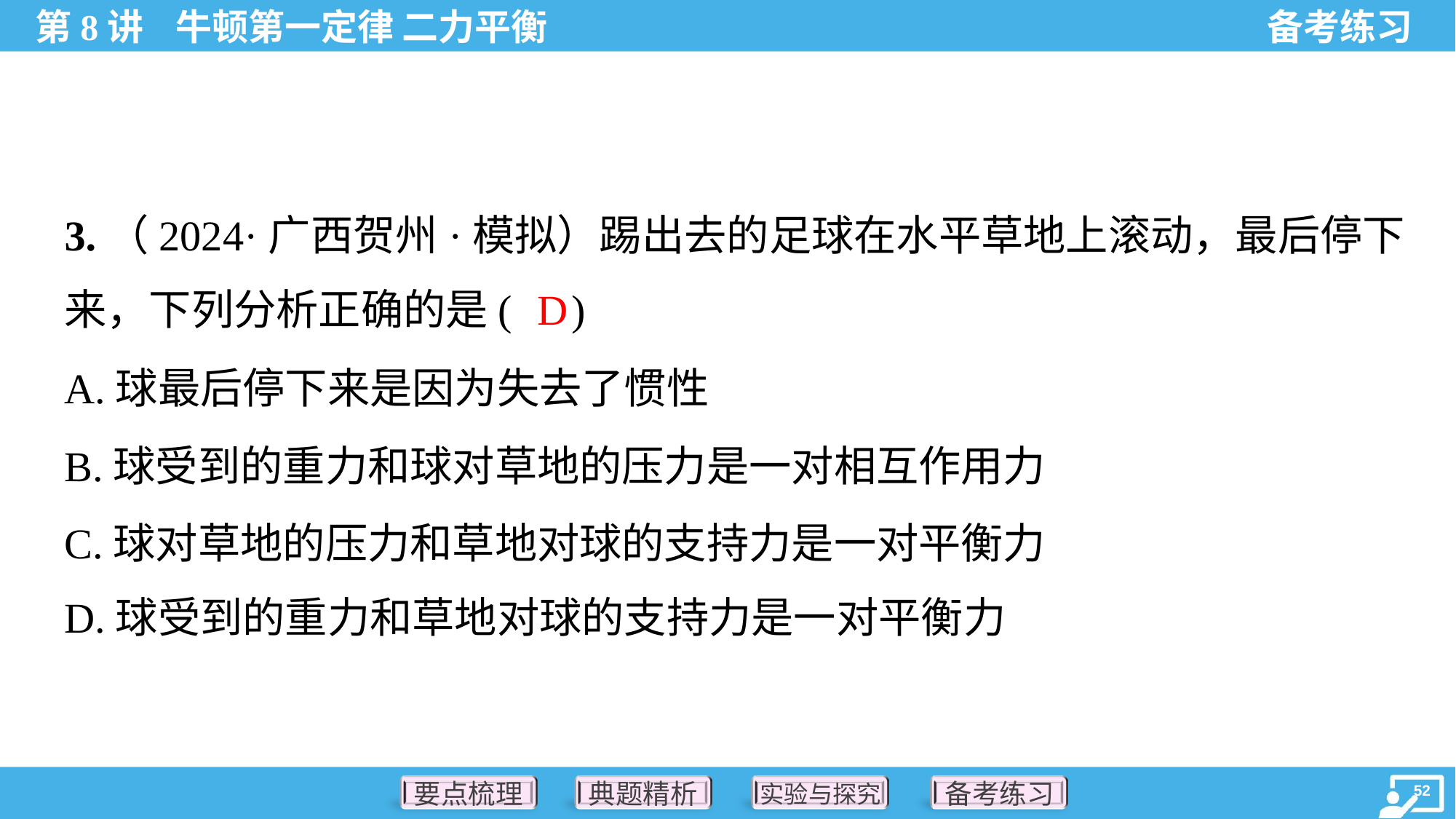

3.（2024·广西贺州·模拟）踢出去的足球在水平草地上滚动，最后停下
来，下列分析正确的是(     )
D
A.球最后停下来是因为失去了惯性
B.球受到的重力和球对草地的压力是一对相互作用力
C.球对草地的压力和草地对球的支持力是一对平衡力
D.球受到的重力和草地对球的支持力是一对平衡力